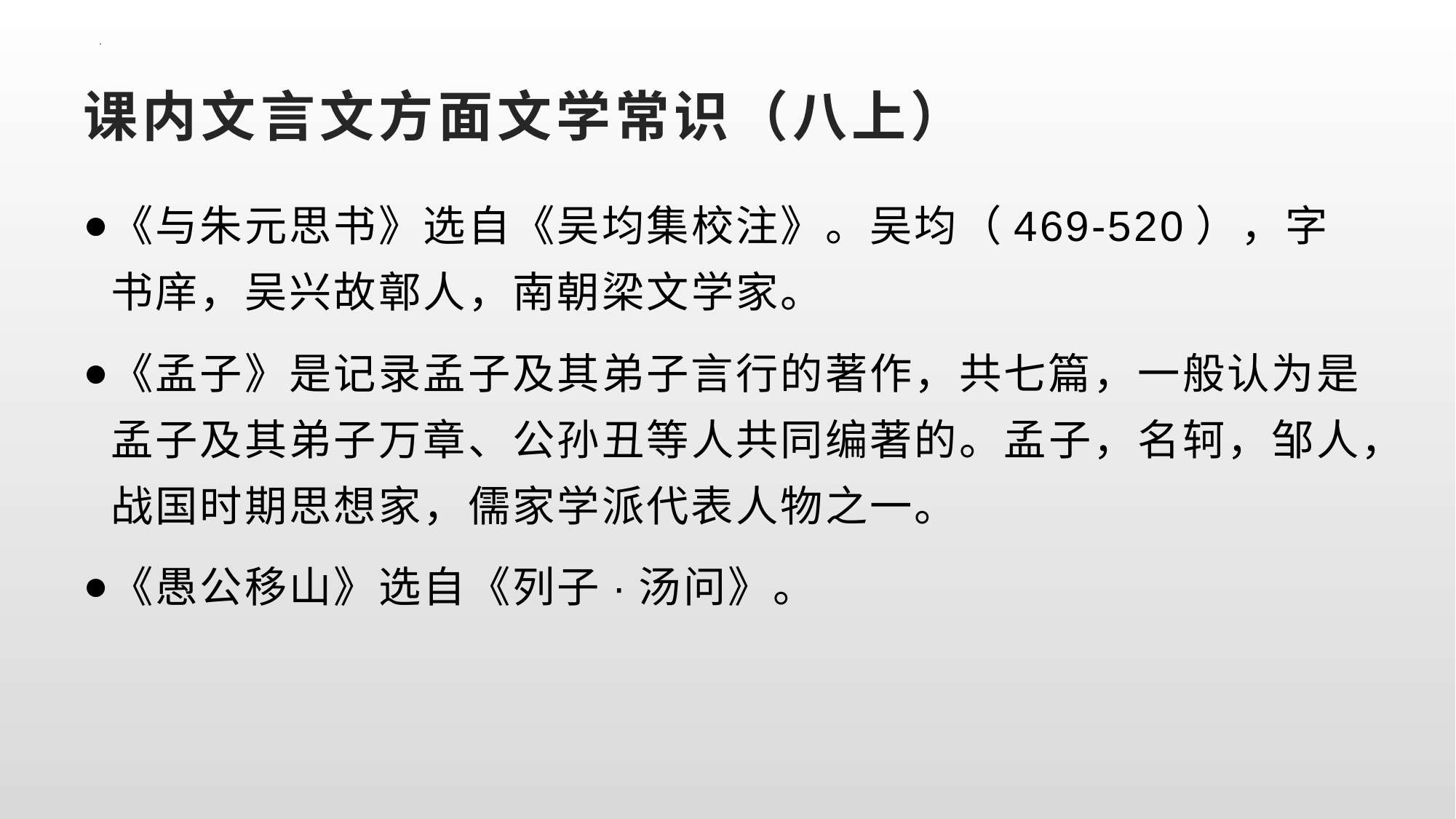

# 课内文言文方面文学常识（八上）
《与朱元思书》选自《吴均集校注》。吴均（469-520），字书庠，吴兴故鄣人，南朝梁文学家。
《孟子》是记录孟子及其弟子言行的著作，共七篇，一般认为是孟子及其弟子万章、公孙丑等人共同编著的。孟子，名轲，邹人，战国时期思想家，儒家学派代表人物之一。
《愚公移山》选自《列子·汤问》。